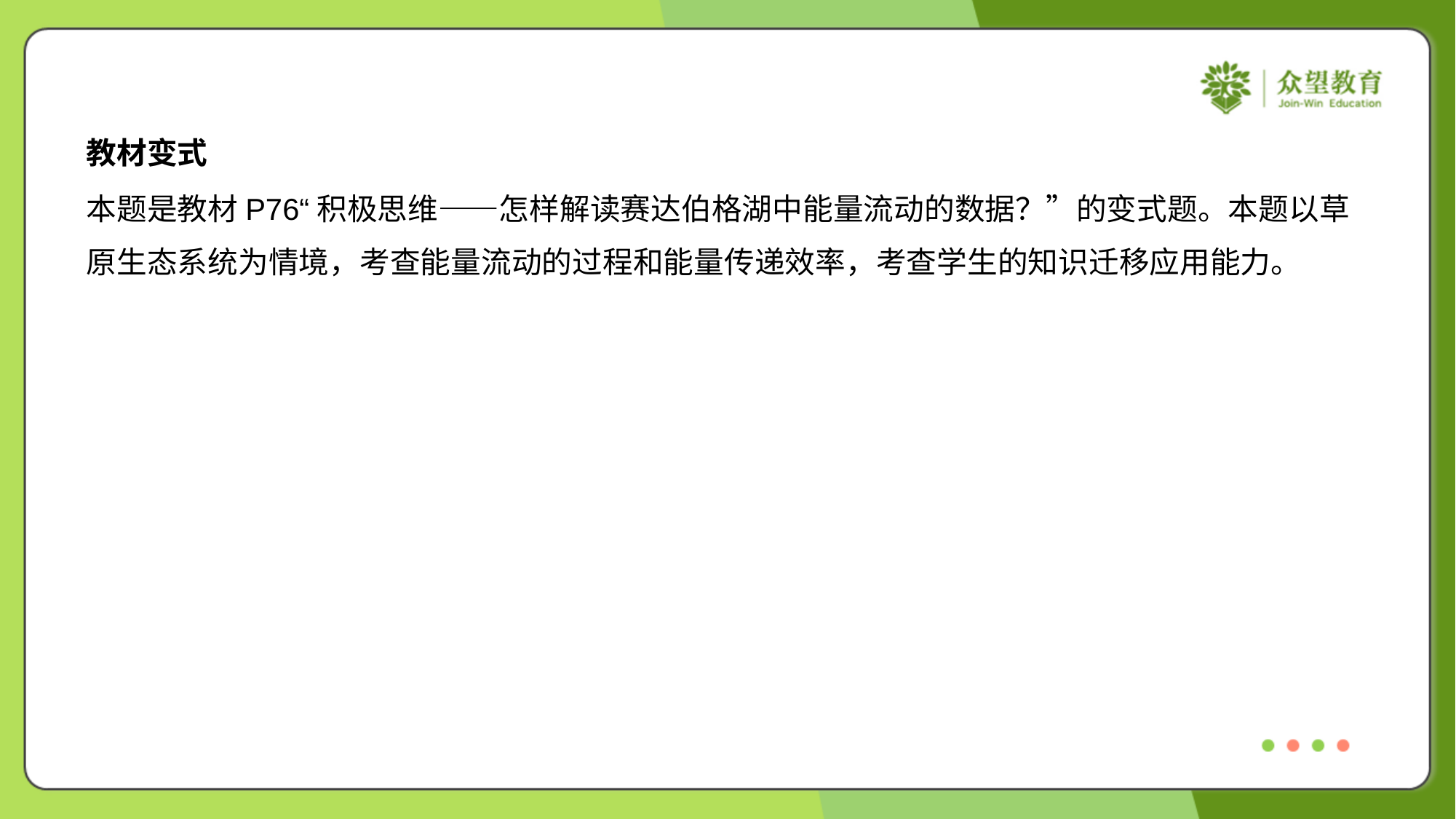

教材变式
本题是教材P76“积极思维——怎样解读赛达伯格湖中能量流动的数据？”的变式题。本题以草
原生态系统为情境，考查能量流动的过程和能量传递效率，考查学生的知识迁移应用能力。